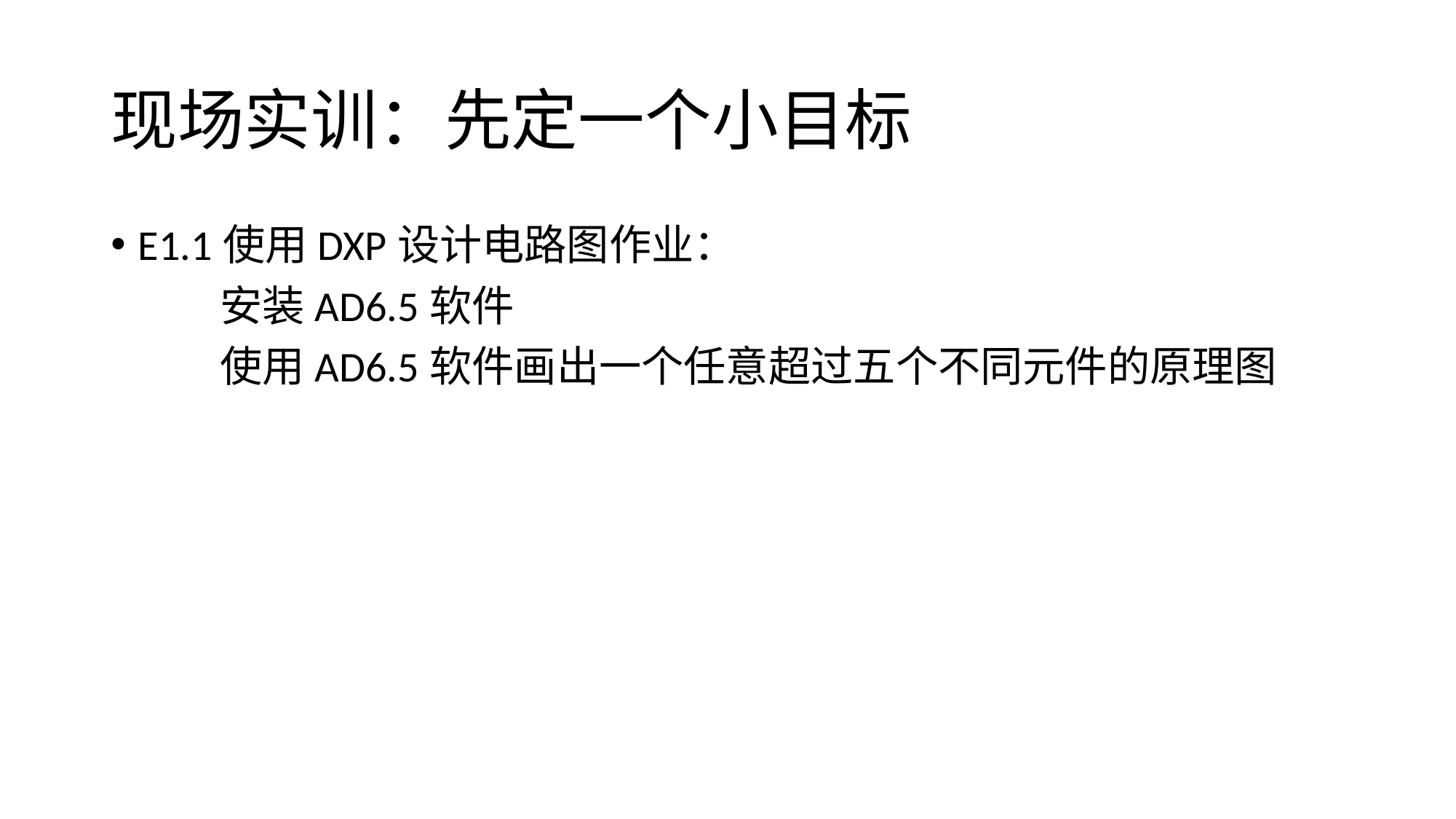

# 现场实训：先定一个小目标
E1.1使用DXP设计电路图作业：
	安装AD6.5软件
	使用AD6.5软件画出一个任意超过五个不同元件的原理图